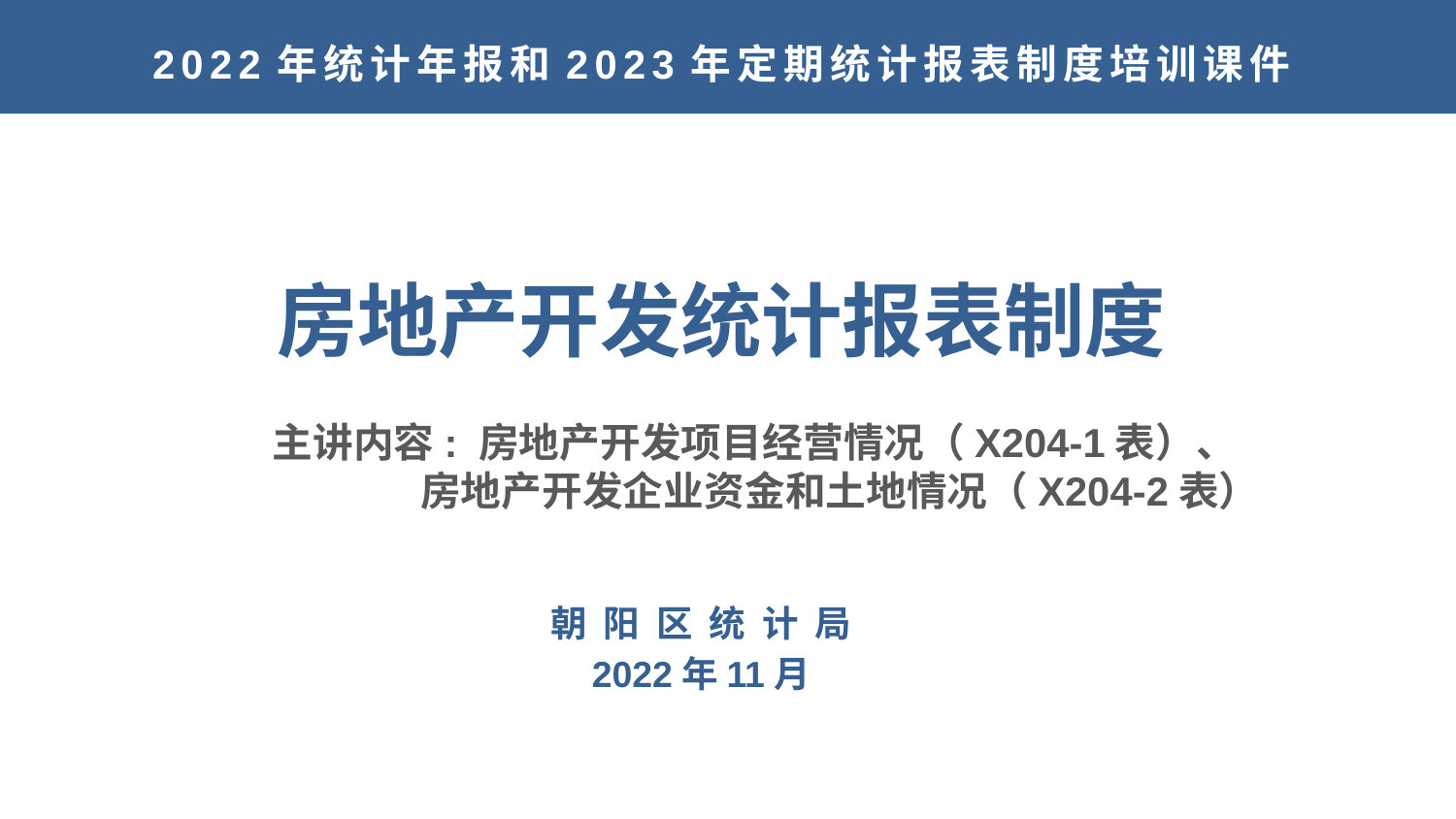

2022年统计年报和2023年定期统计报表制度培训课件
房地产开发统计报表制度

主讲内容: 房地产开发项目经营情况（X204-1表）、
               房地产开发企业资金和土地情况（X204-2表）
朝  阳  区  统  计  局
2022年11月